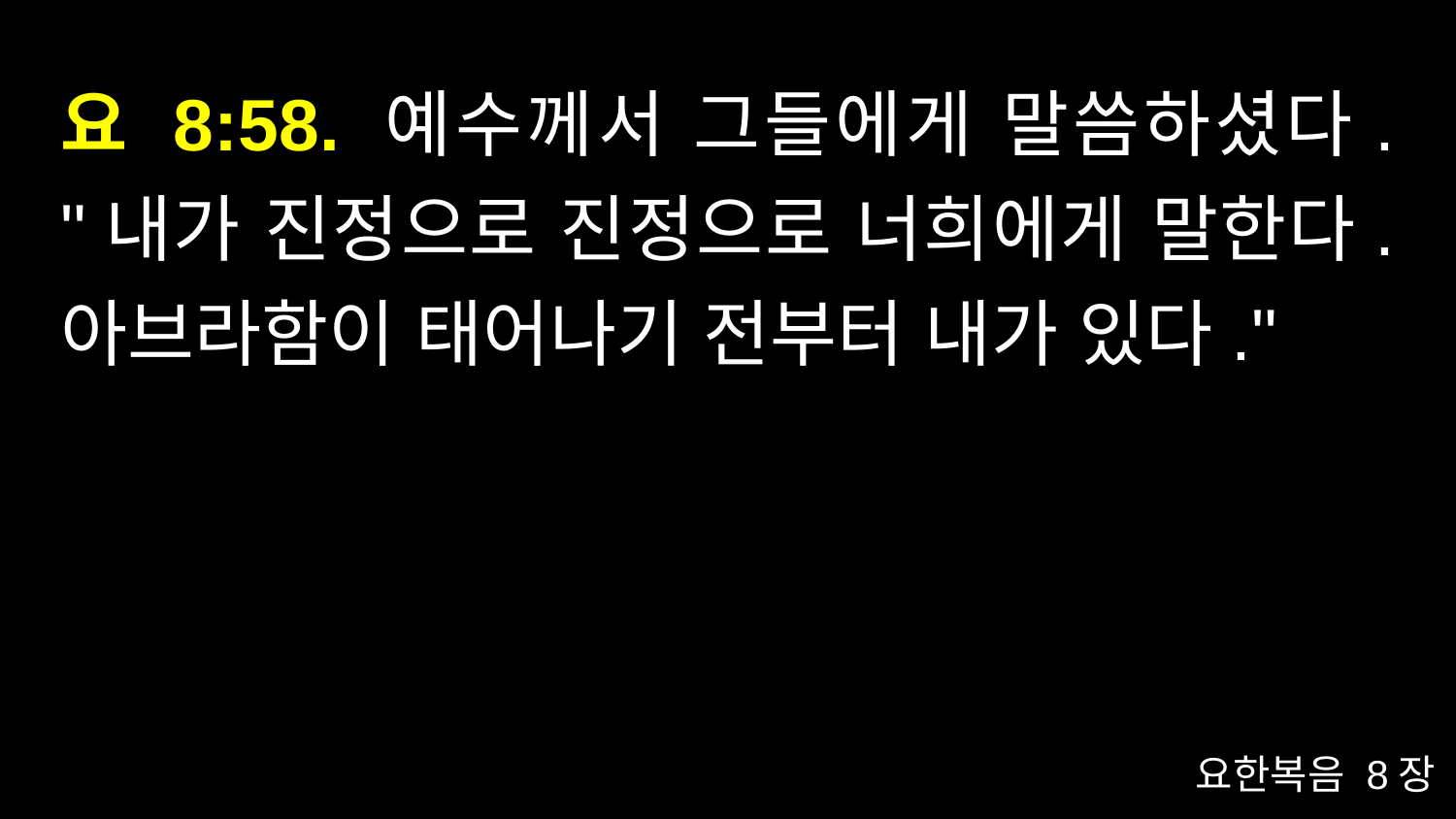

# 요 8:58. 예수께서 그들에게 말씀하셨다. "내가 진정으로 진정으로 너희에게 말한다. 아브라함이 태어나기 전부터 내가 있다."
요한복음 8장